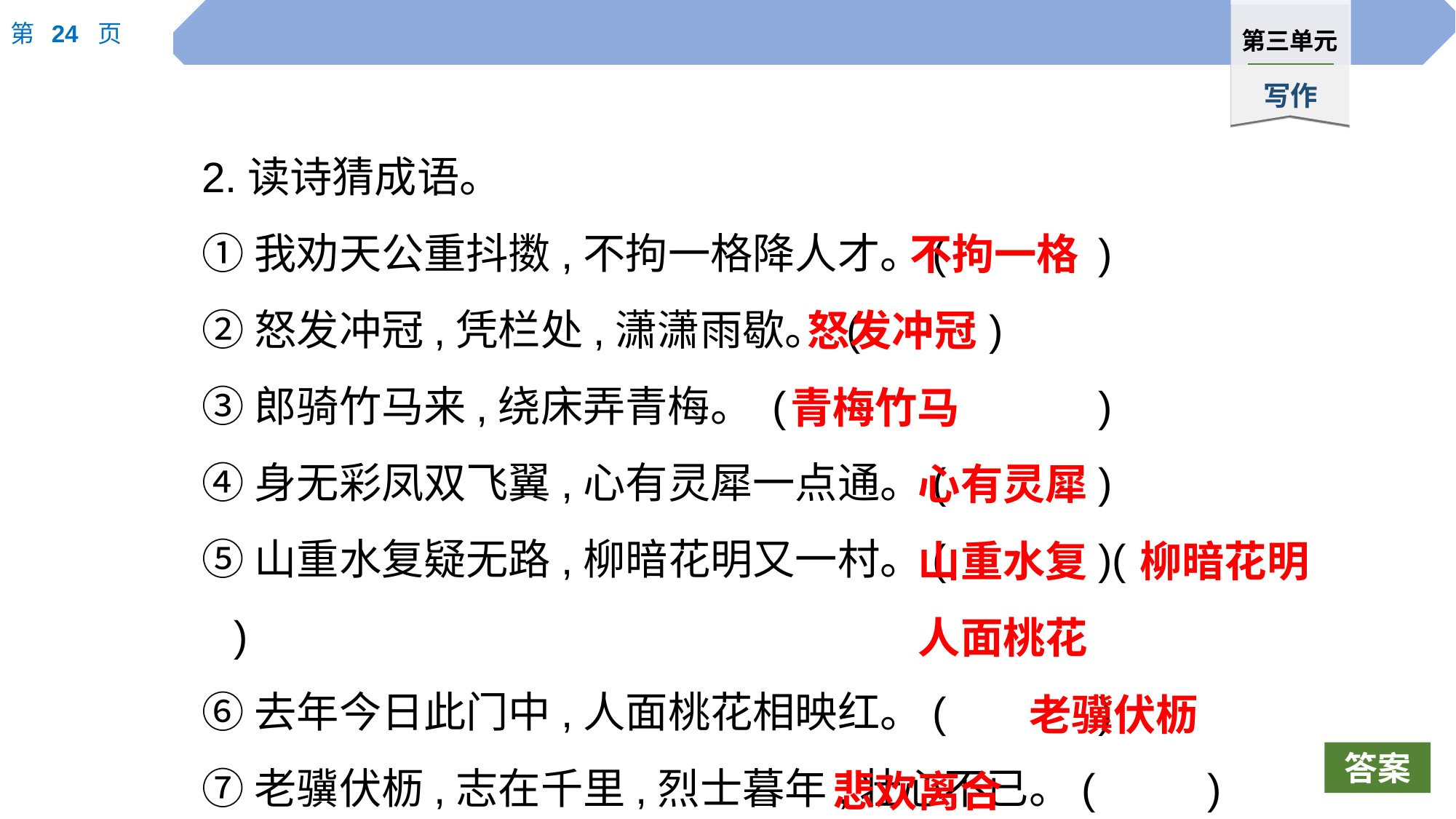

2.读诗猜成语。
①我劝天公重抖擞,不拘一格降人才。(		)
②怒发冲冠,凭栏处,潇潇雨歇。 (		)
③郎骑竹马来,绕床弄青梅。 (			)
④身无彩凤双飞翼,心有灵犀一点通。(		)
⑤山重水复疑无路,柳暗花明又一村。(		)(	          )
⑥去年今日此门中,人面桃花相映红。(		)
⑦老骥伏枥,志在千里,烈士暮年,壮心不已。(		)
⑧人有悲欢离合,月有阴晴圆缺。 (		  )
不拘一格
怒发冲冠
青梅竹马
心有灵犀
山重水复
柳暗花明
人面桃花
老骥伏枥
悲欢离合
答案